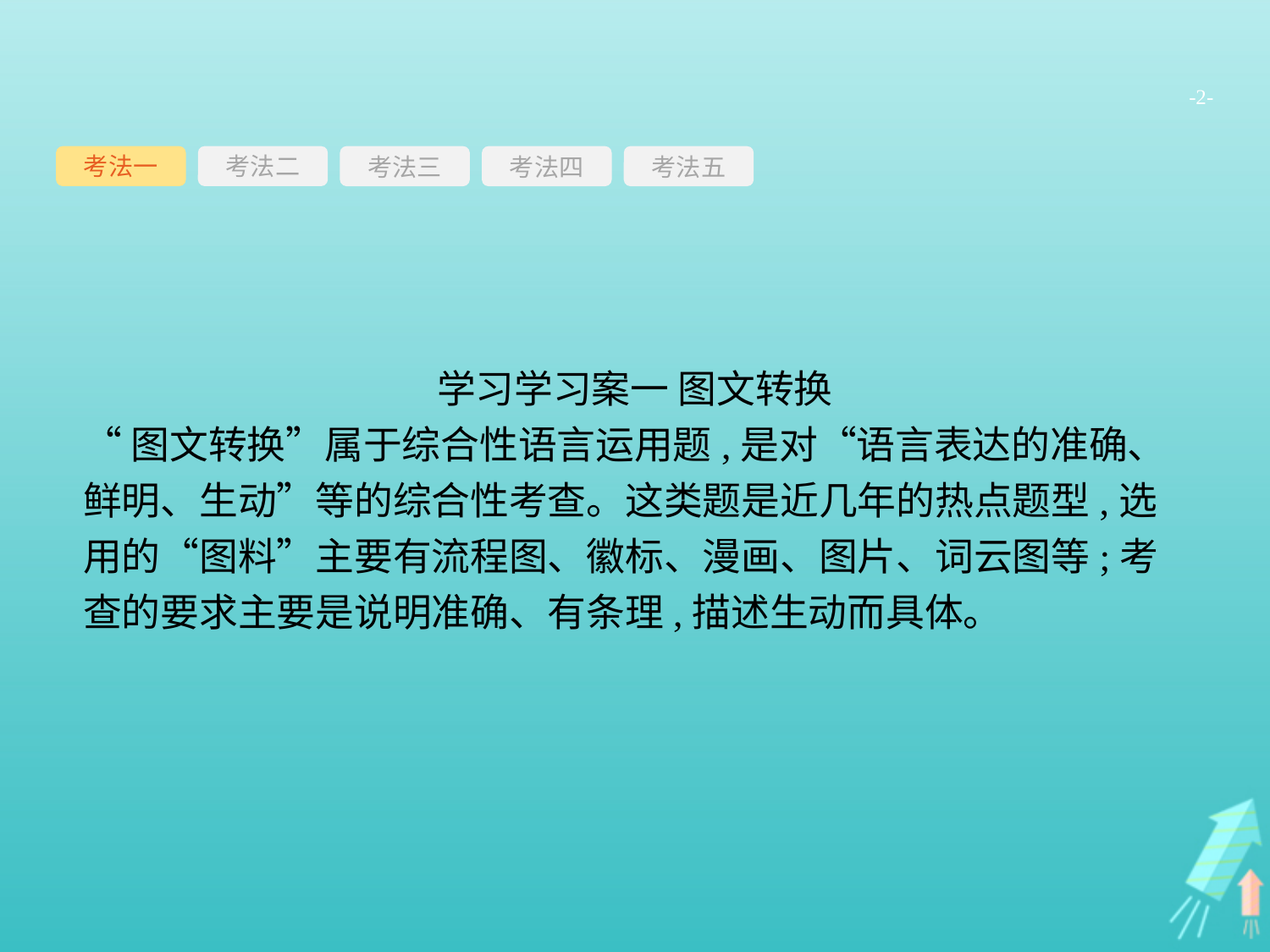

-2-
考法一
考法三
考法四
考法五
考法二
学习学习案一 图文转换
“图文转换”属于综合性语言运用题,是对“语言表达的准确、鲜明、生动”等的综合性考查。这类题是近几年的热点题型,选用的“图料”主要有流程图、徽标、漫画、图片、词云图等;考查的要求主要是说明准确、有条理,描述生动而具体。